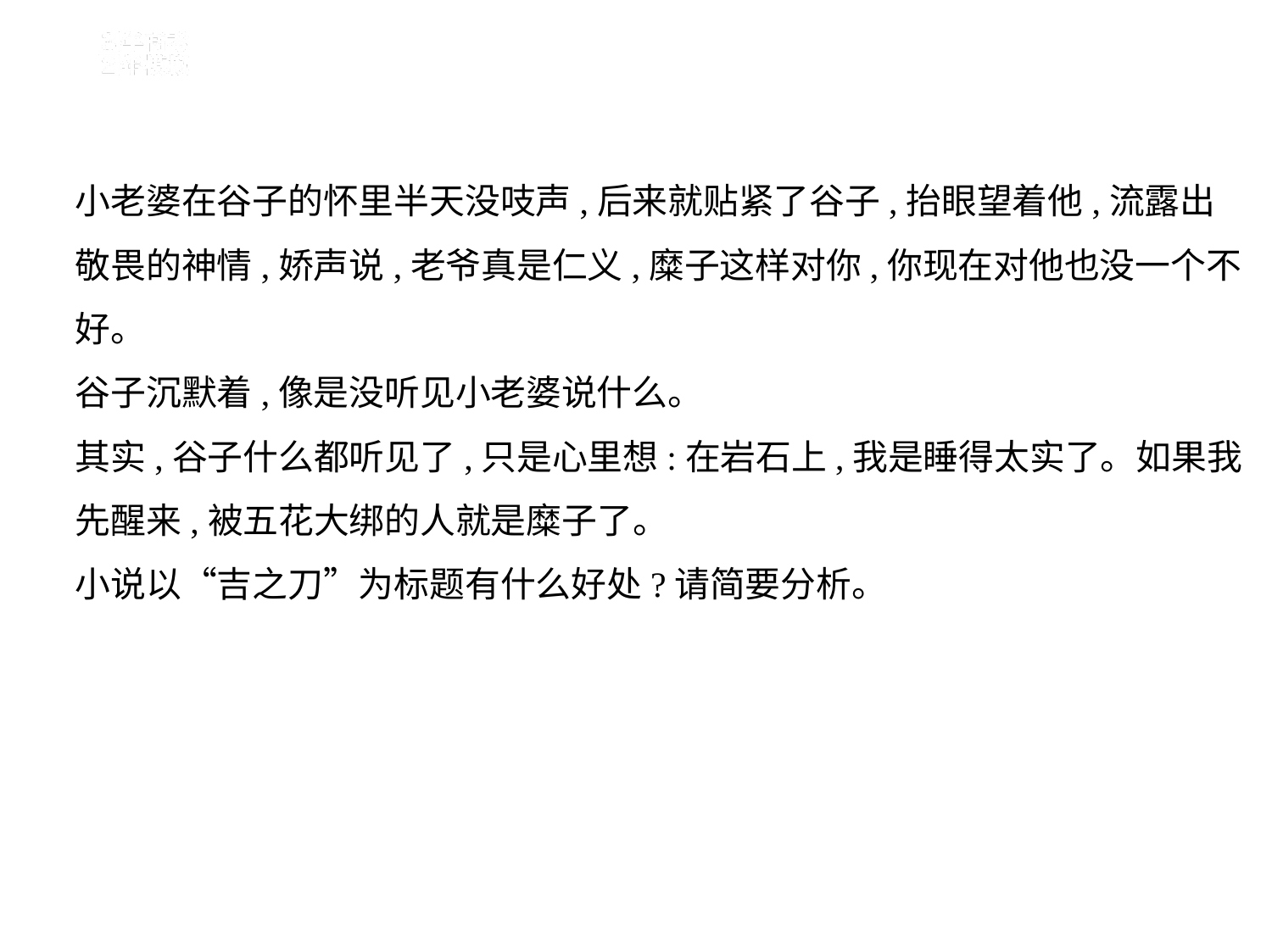

小老婆在谷子的怀里半天没吱声,后来就贴紧了谷子,抬眼望着他,流露出
敬畏的神情,娇声说,老爷真是仁义,糜子这样对你,你现在对他也没一个不
好。
谷子沉默着,像是没听见小老婆说什么。
其实,谷子什么都听见了,只是心里想:在岩石上,我是睡得太实了。如果我
先醒来,被五花大绑的人就是糜子了。
小说以“吉之刀”为标题有什么好处?请简要分析。